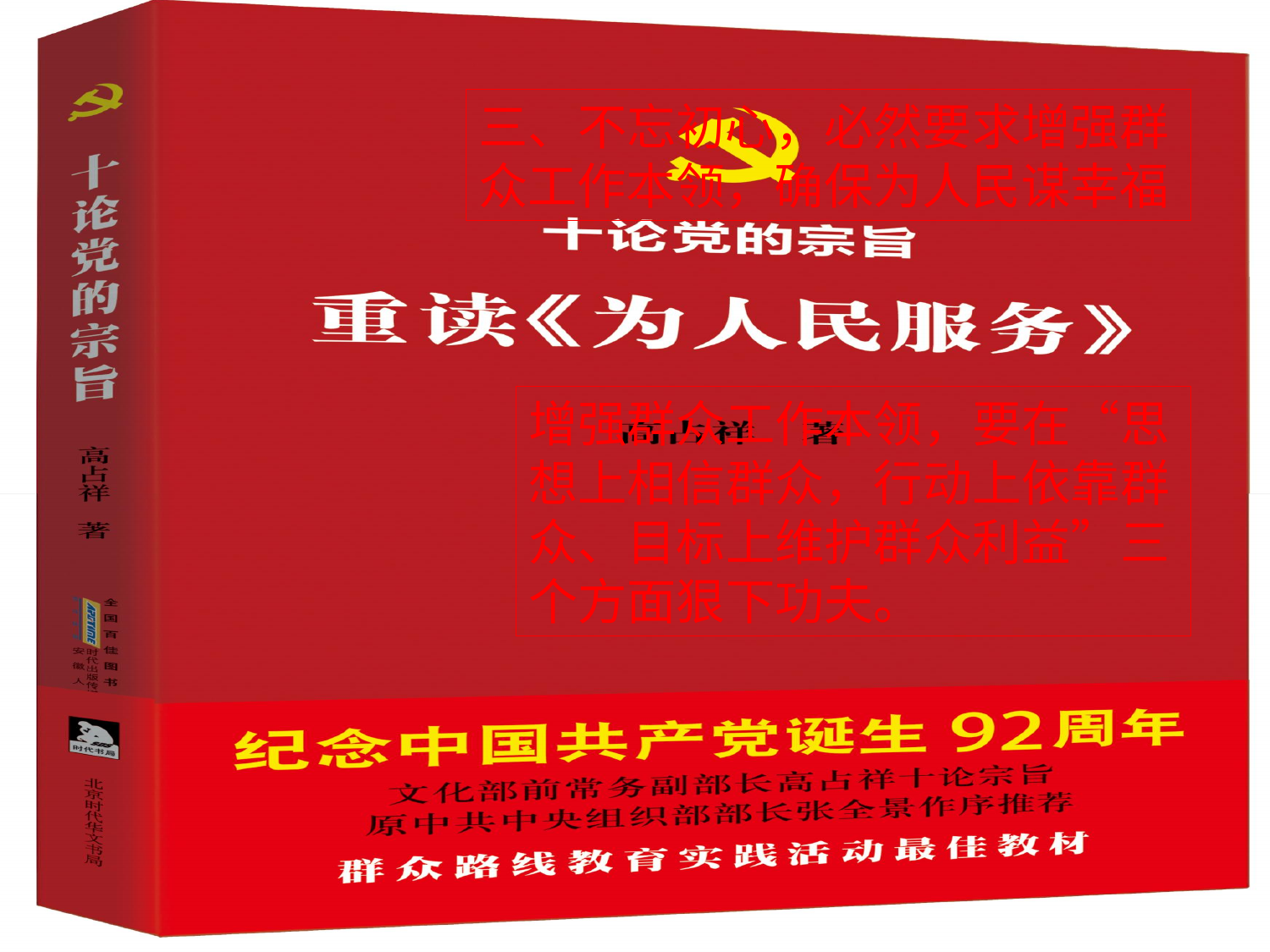

三、不忘初心，必然要求增强群众工作本领，确保为人民谋幸福
增强群众工作本领，要在“思想上相信群众，行动上依靠群众、目标上维护群众利益”三个方面狠下功夫。